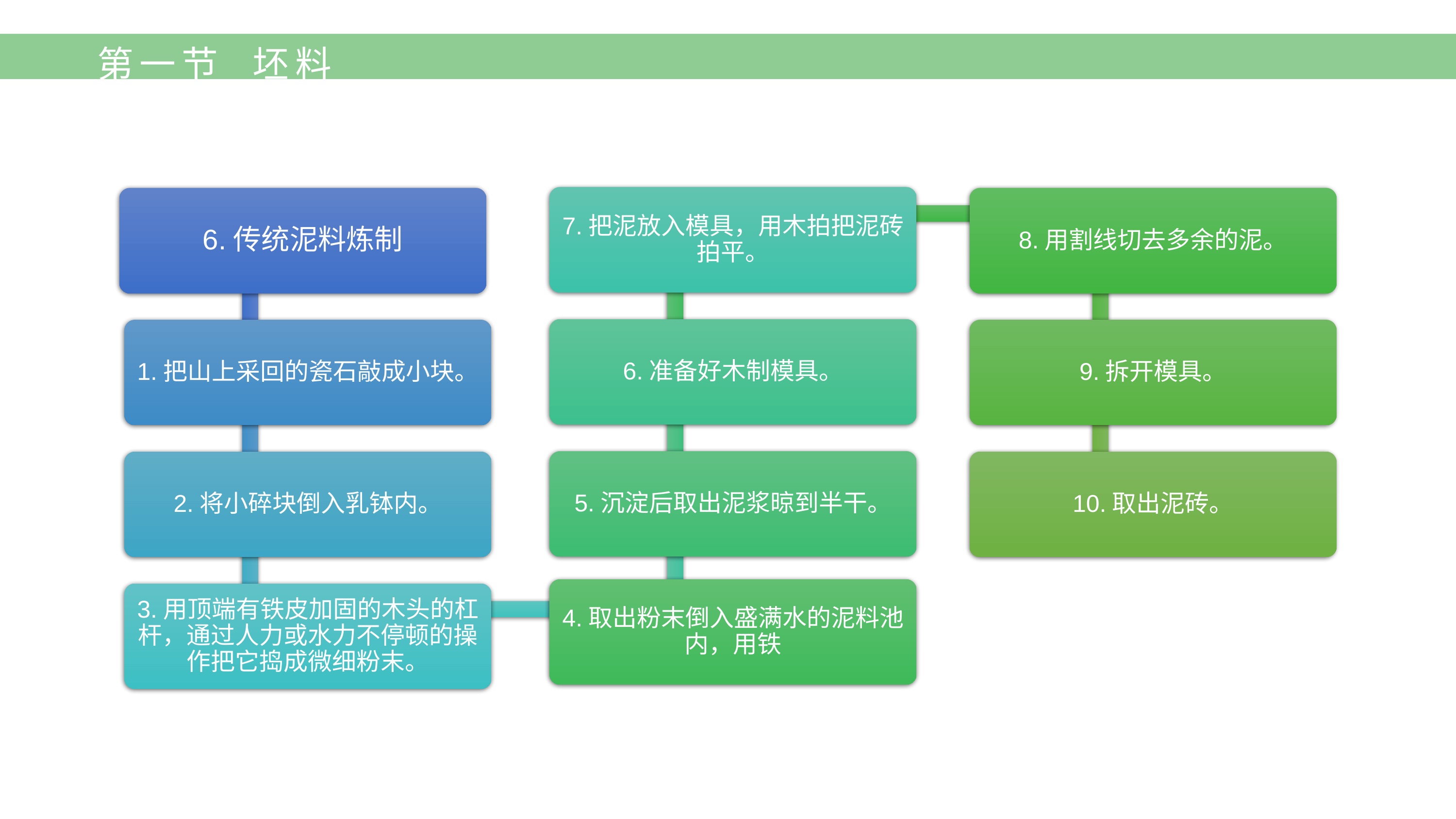

第一节  坯料

7.把泥放入模具，用木拍把泥砖拍平。
6.传统泥料炼制
8.用割线切去多余的泥。

6.准备好木制模具。
1.把山上采回的瓷石敲成小块。
9.拆开模具。
5.沉淀后取出泥浆晾到半干。
2.将小碎块倒入乳钵内。
10.取出泥砖。
4.取出粉末倒入盛满水的泥料池内，用铁
3.用顶端有铁皮加固的木头的杠杆，通过人力或水力不停顿的操作把它捣成微细粉末。